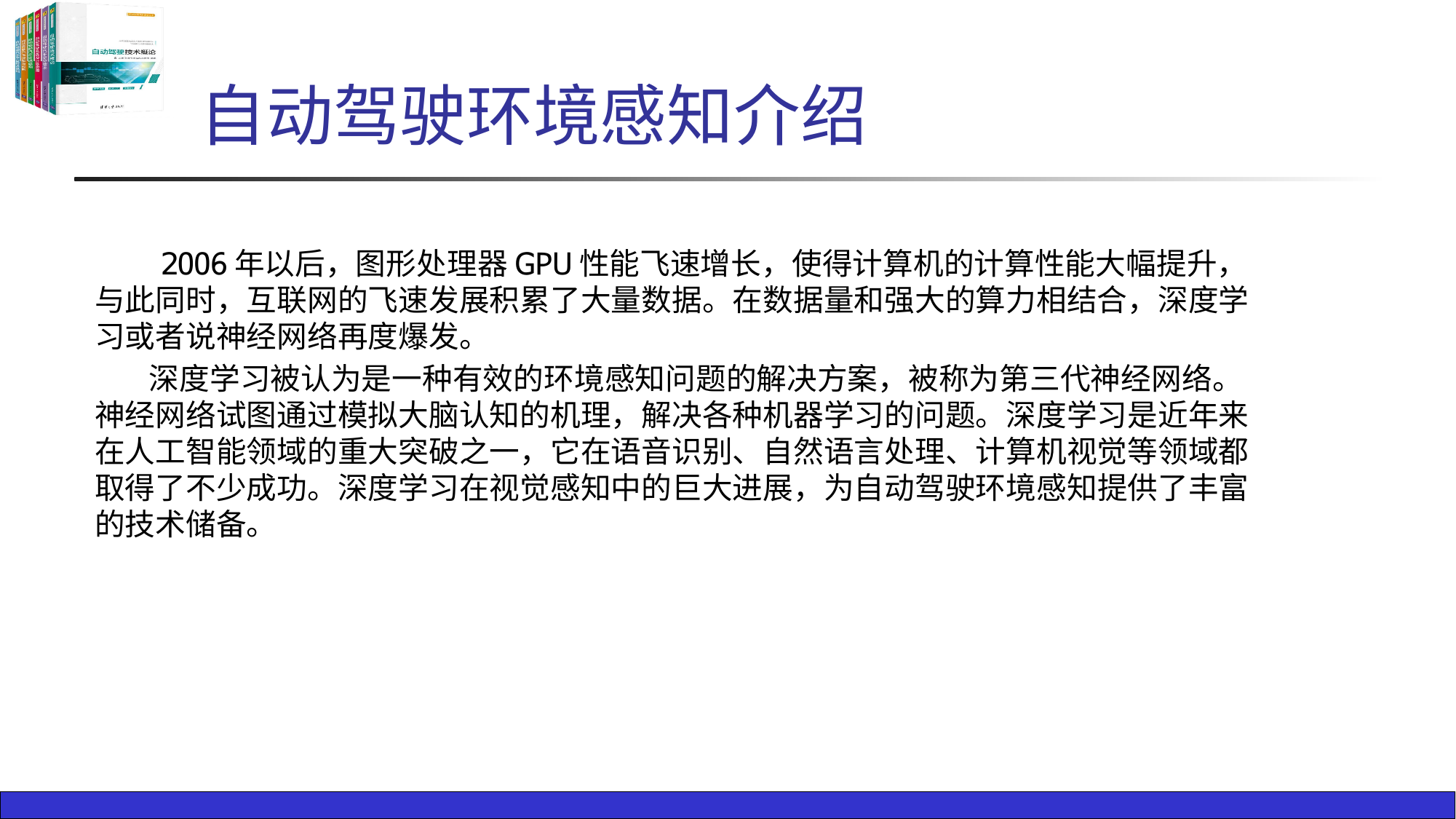

# 自动驾驶环境感知介绍
       2006年以后，图形处理器GPU性能飞速增长，使得计算机的计算性能大幅提升，与此同时，互联网的飞速发展积累了大量数据。在数据量和强大的算力相结合，深度学习或者说神经网络再度爆发。
       深度学习被认为是一种有效的环境感知问题的解决方案，被称为第三代神经网络。神经网络试图通过模拟大脑认知的机理，解决各种机器学习的问题。深度学习是近年来在人工智能领域的重大突破之一，它在语音识别、自然语言处理、计算机视觉等领域都取得了不少成功。深度学习在视觉感知中的巨大进展，为自动驾驶环境感知提供了丰富的技术储备。